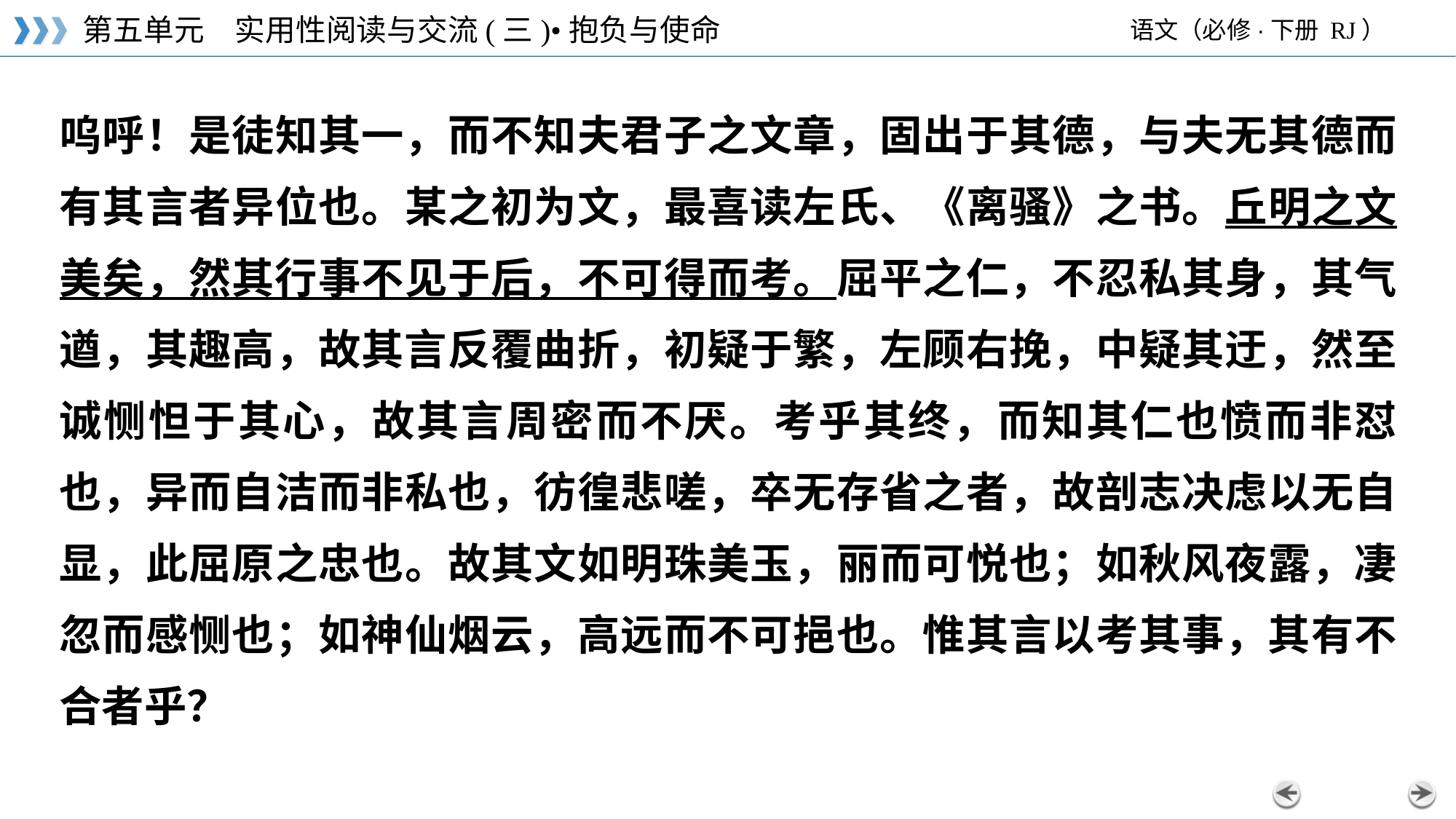

呜呼！是徒知其一，而不知夫君子之文章，固出于其德，与夫无其德而有其言者异位也。某之初为文，最喜读左氏、《离骚》之书。丘明之文美矣，然其行事不见于后，不可得而考。屈平之仁，不忍私其身，其气遒，其趣高，故其言反覆曲折，初疑于繁，左顾右挽，中疑其迂，然至诚恻怛于其心，故其言周密而不厌。考乎其终，而知其仁也愤而非怼也，异而自洁而非私也，彷徨悲嗟，卒无存省之者，故剖志决虑以无自显，此屈原之忠也。故其文如明珠美玉，丽而可悦也；如秋风夜露，凄忽而感恻也；如神仙烟云，高远而不可挹也。惟其言以考其事，其有不合者乎？